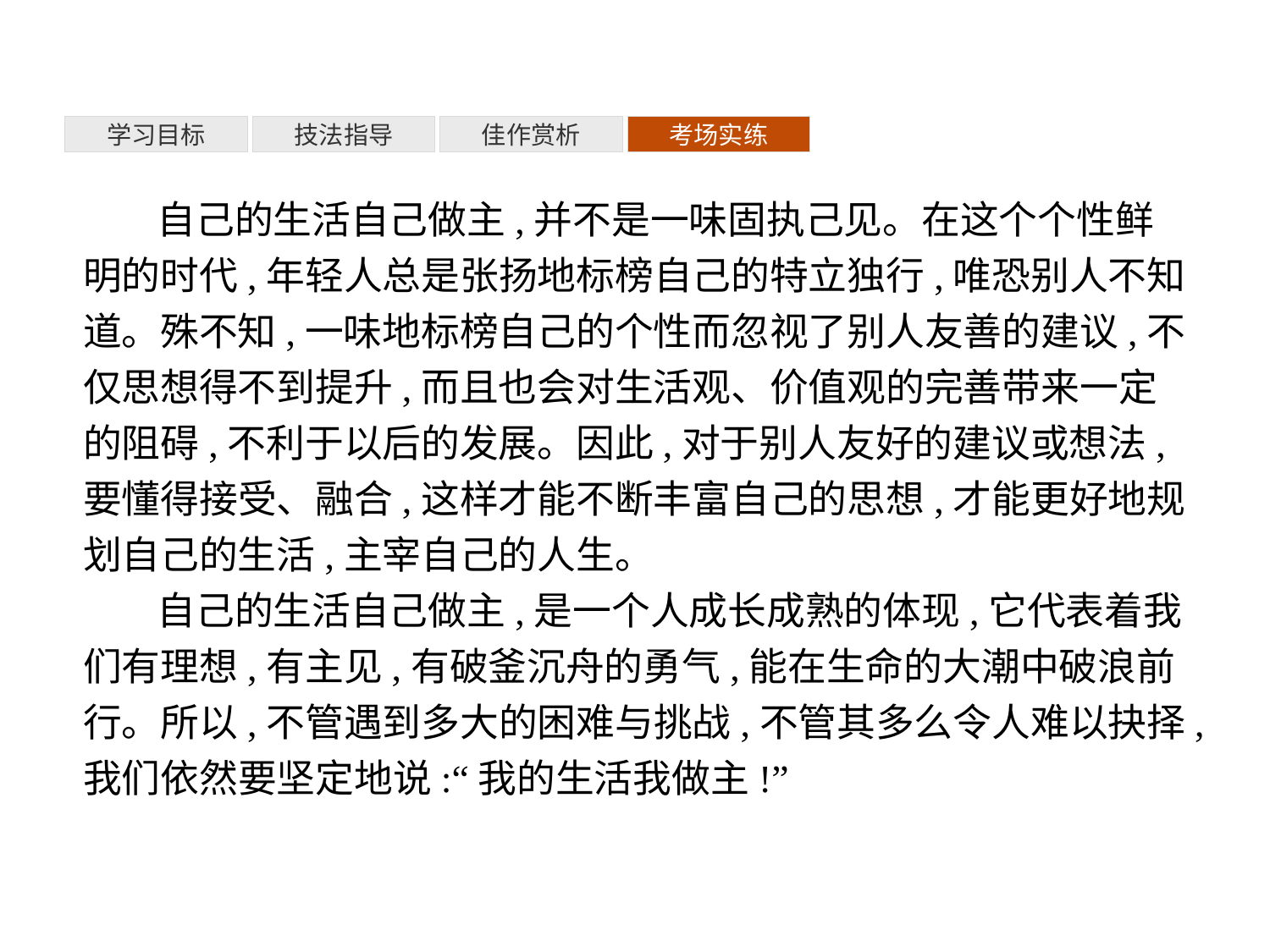

考场实练
学习目标
技法指导
佳作赏析
自己的生活自己做主,并不是一味固执己见。在这个个性鲜明的时代,年轻人总是张扬地标榜自己的特立独行,唯恐别人不知道。殊不知,一味地标榜自己的个性而忽视了别人友善的建议,不仅思想得不到提升,而且也会对生活观、价值观的完善带来一定的阻碍,不利于以后的发展。因此,对于别人友好的建议或想法,要懂得接受、融合,这样才能不断丰富自己的思想,才能更好地规划自己的生活,主宰自己的人生。
自己的生活自己做主,是一个人成长成熟的体现,它代表着我们有理想,有主见,有破釜沉舟的勇气,能在生命的大潮中破浪前行。所以,不管遇到多大的困难与挑战,不管其多么令人难以抉择,我们依然要坚定地说:“我的生活我做主!”